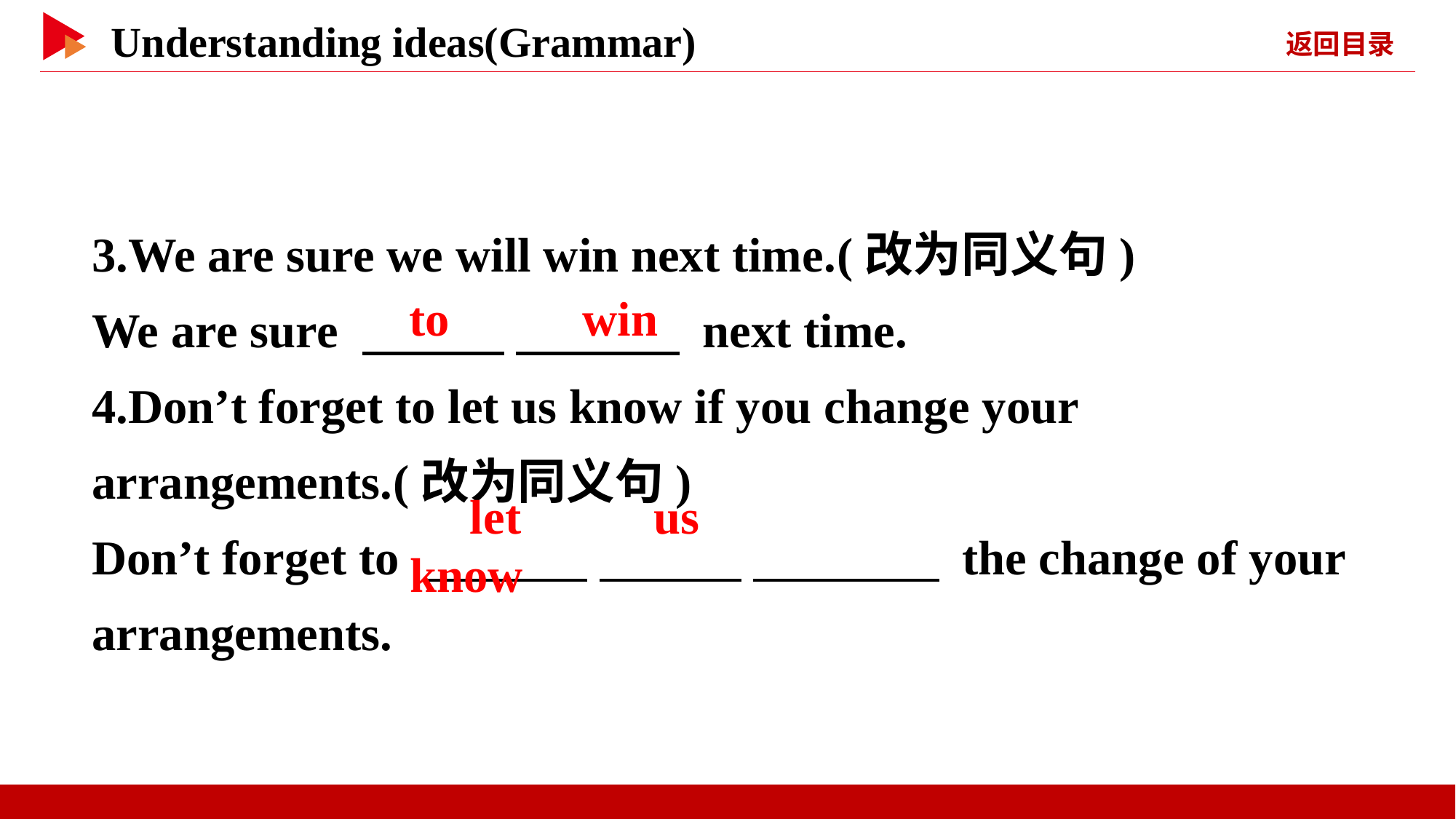

3.We are sure we will win next time.(改为同义句)
We are sure 　    　 　      　 next time.
4.Don’t forget to let us know if you change your arrangements.(改为同义句)
Don’t forget to 　      　 　    　 　        　 the change of your arrangements.
　to　 　win
　let　 　us　 　know